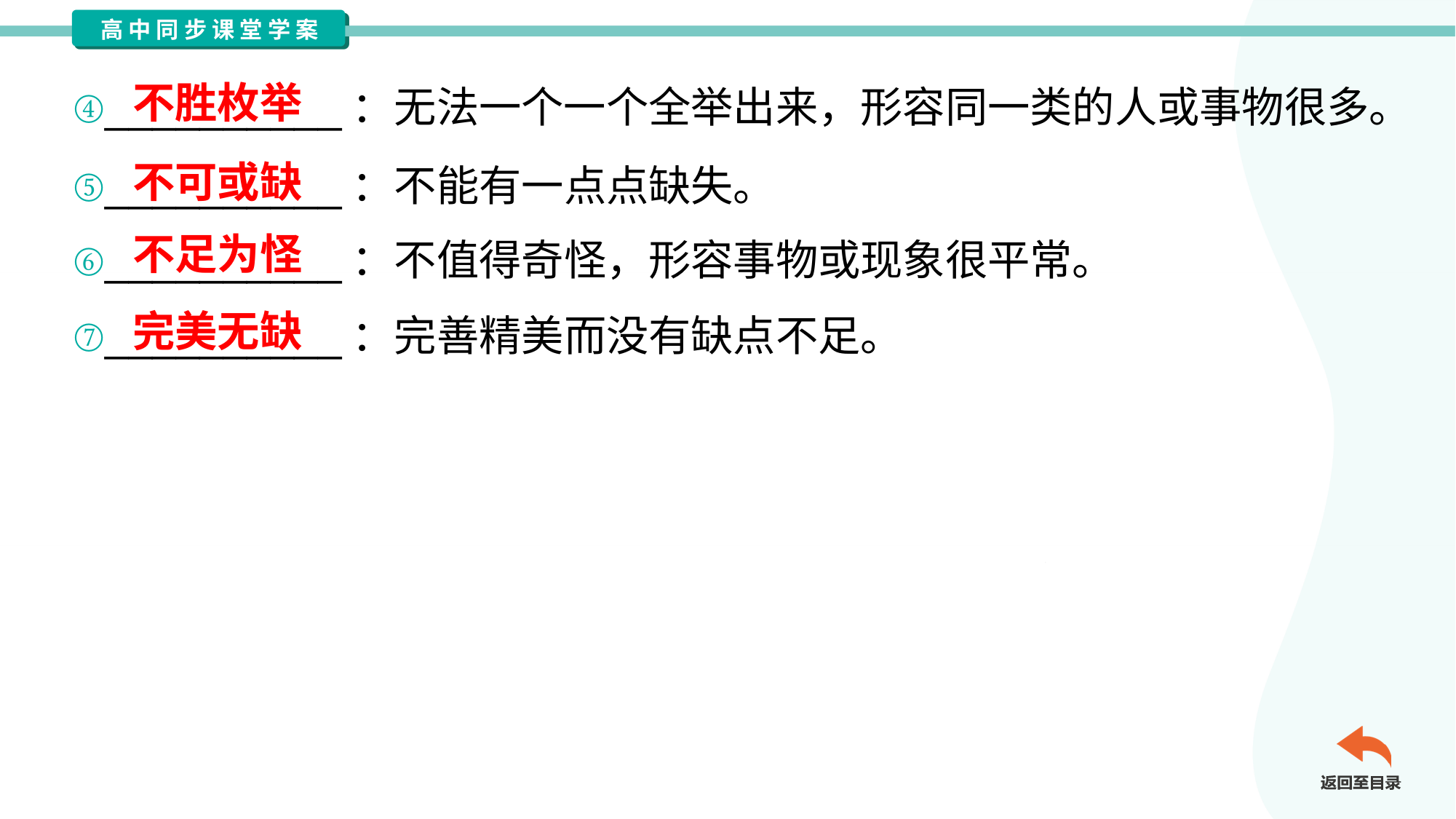

不胜枚举
④__________：无法一个一个全举出来，形容同一类的人或事物很多。
不可或缺
⑤__________：不能有一点点缺失。
⑥__________：不值得奇怪，形容事物或现象很平常。
不足为怪
完美无缺
⑦__________：完善精美而没有缺点不足。